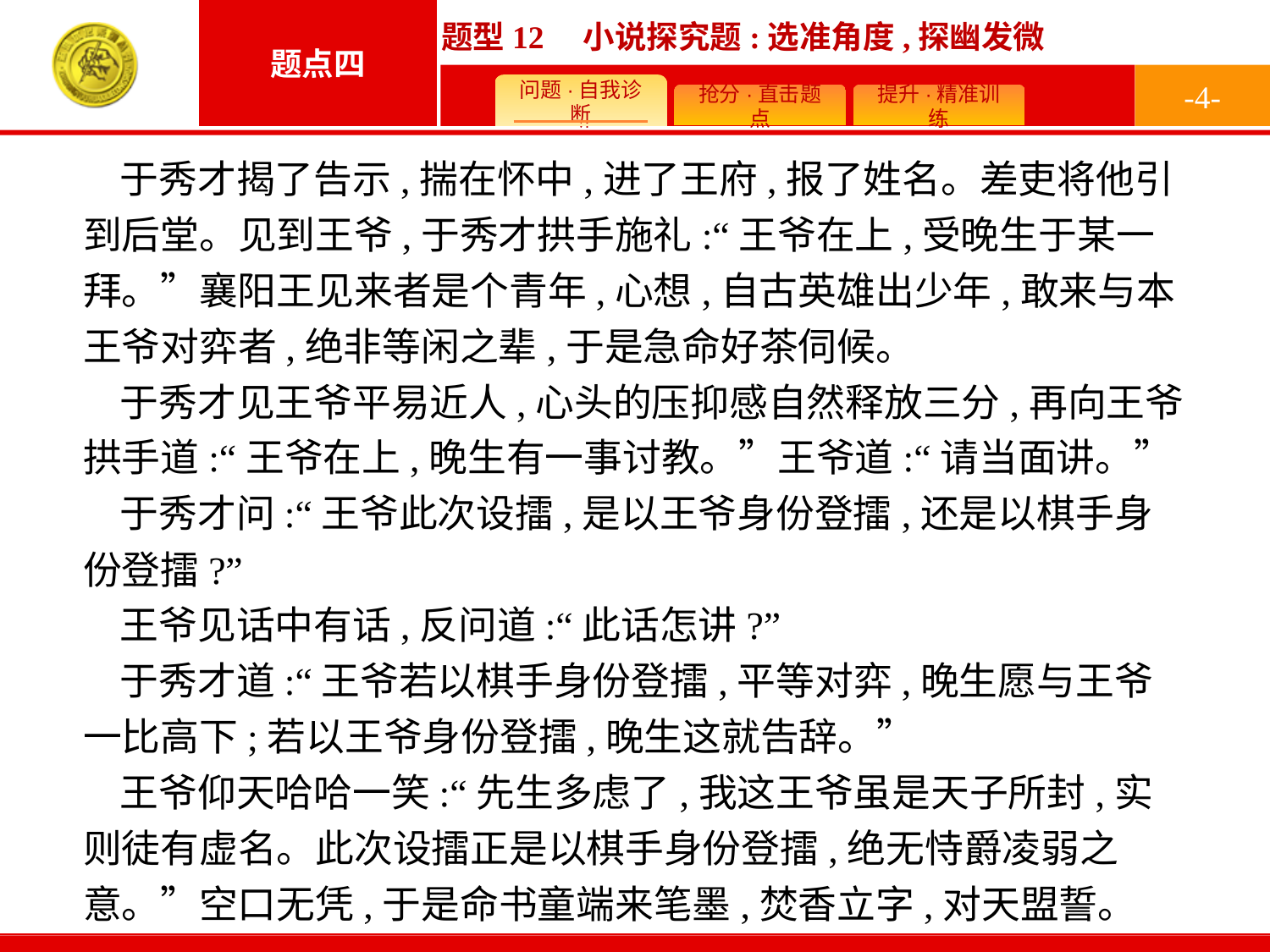

-4-
于秀才揭了告示,揣在怀中,进了王府,报了姓名。差吏将他引到后堂。见到王爷,于秀才拱手施礼:“王爷在上,受晚生于某一拜。”襄阳王见来者是个青年,心想,自古英雄出少年,敢来与本王爷对弈者,绝非等闲之辈,于是急命好茶伺候。
于秀才见王爷平易近人,心头的压抑感自然释放三分,再向王爷拱手道:“王爷在上,晚生有一事讨教。”王爷道:“请当面讲。”
于秀才问:“王爷此次设擂,是以王爷身份登擂,还是以棋手身份登擂?”
王爷见话中有话,反问道:“此话怎讲?”
于秀才道:“王爷若以棋手身份登擂,平等对弈,晚生愿与王爷一比高下;若以王爷身份登擂,晚生这就告辞。”
王爷仰天哈哈一笑:“先生多虑了,我这王爷虽是天子所封,实则徒有虚名。此次设擂正是以棋手身份登擂,绝无恃爵凌弱之意。”空口无凭,于是命书童端来笔墨,焚香立字,对天盟誓。